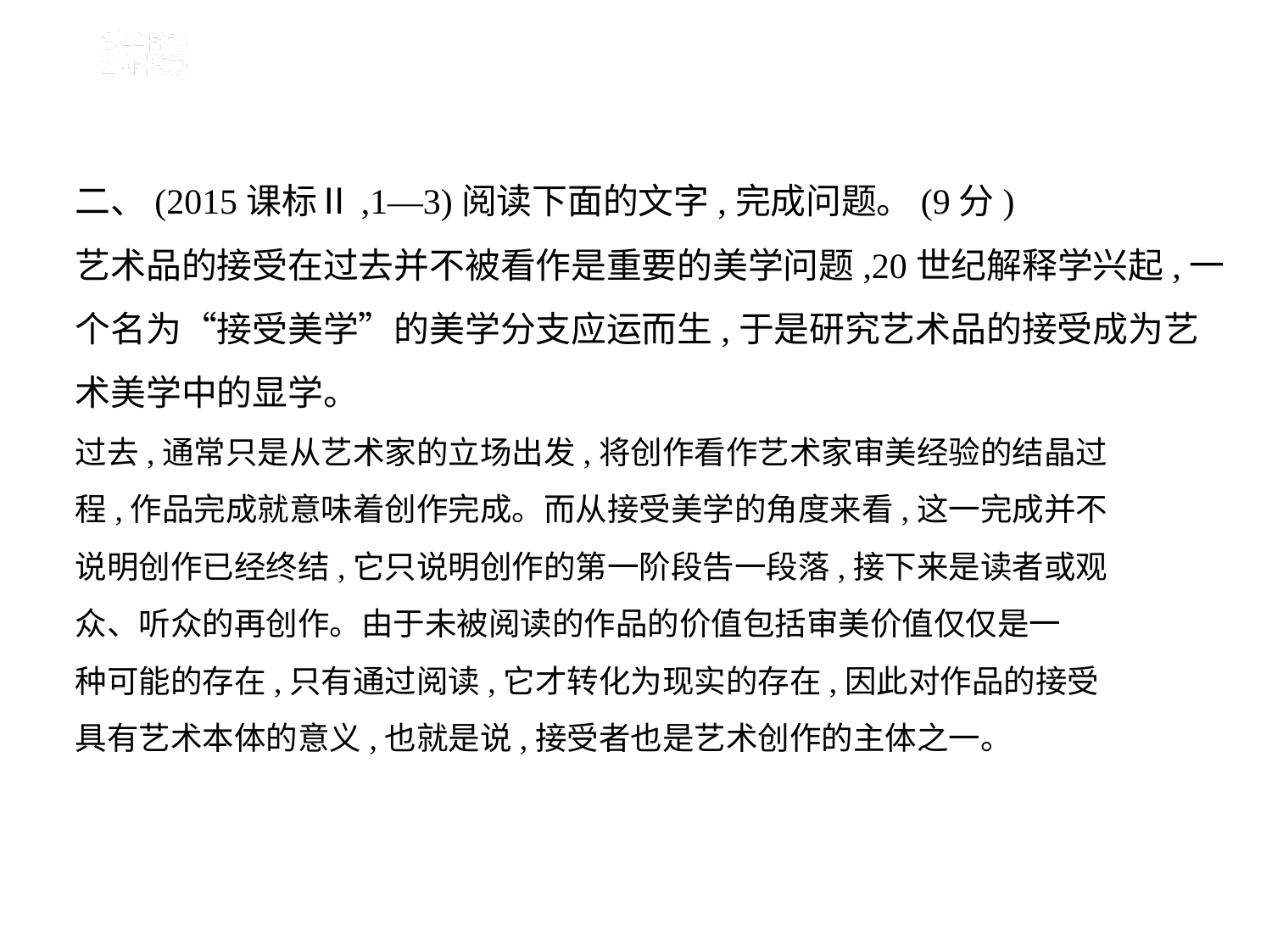

二、(2015课标Ⅱ,1—3)阅读下面的文字,完成问题。(9分)
艺术品的接受在过去并不被看作是重要的美学问题,20世纪解释学兴起,一
个名为“接受美学”的美学分支应运而生,于是研究艺术品的接受成为艺
术美学中的显学。
过去,通常只是从艺术家的立场出发,将创作看作艺术家审美经验的结晶过
程,作品完成就意味着创作完成。而从接受美学的角度来看,这一完成并不
说明创作已经终结,它只说明创作的第一阶段告一段落,接下来是读者或观
众、听众的再创作。由于未被阅读的作品的价值包括审美价值仅仅是一
种可能的存在,只有通过阅读,它才转化为现实的存在,因此对作品的接受
具有艺术本体的意义,也就是说,接受者也是艺术创作的主体之一。